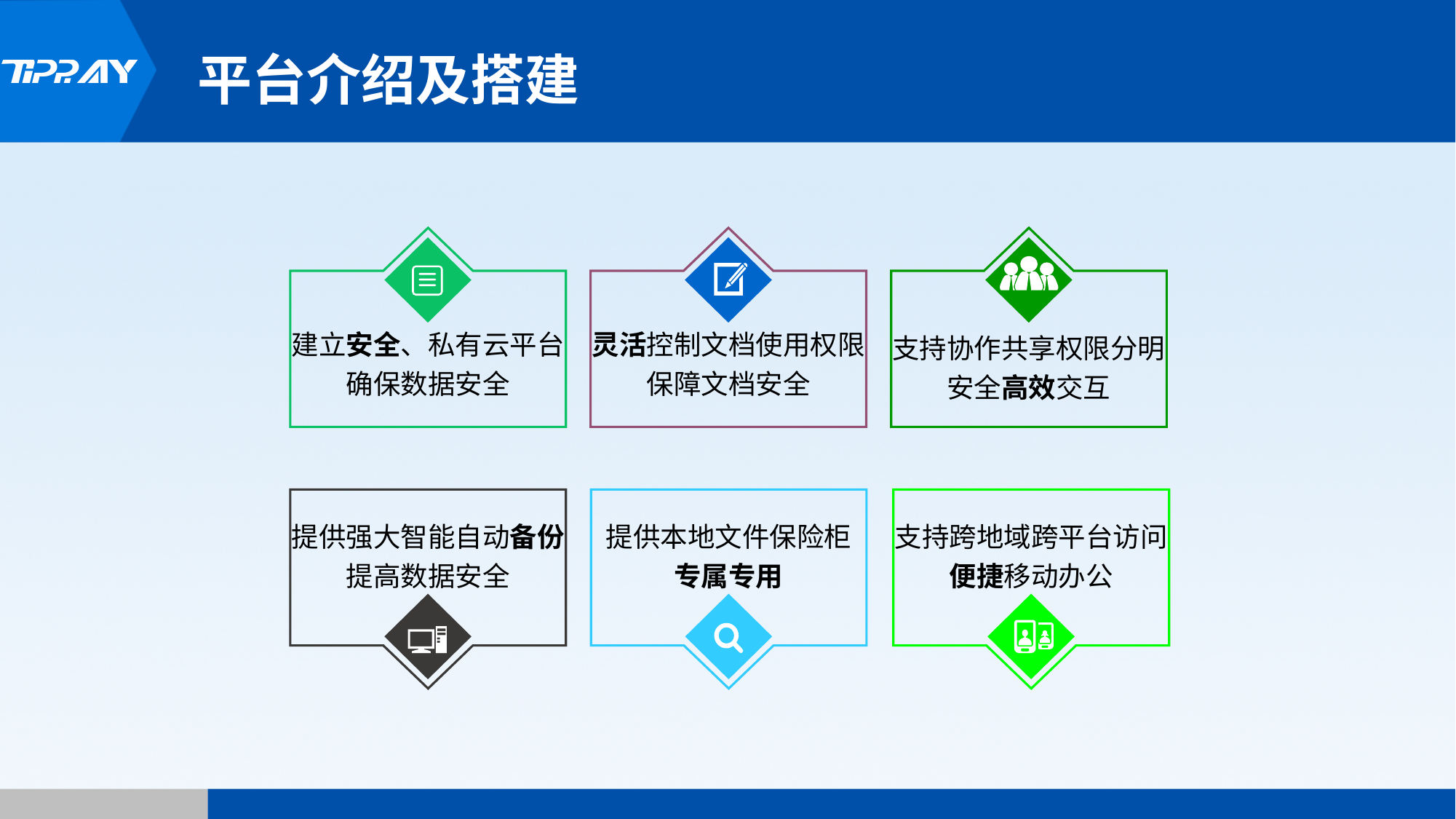

平台介绍及搭建

建立安全、私有云平台确保数据安全

灵活控制文档使用权限保障文档安全

支持协作共享权限分明安全高效交互

提供强大智能自动备份提高数据安全
提供本地文件保险柜
专属专用
支持跨地域跨平台访问便捷移动办公